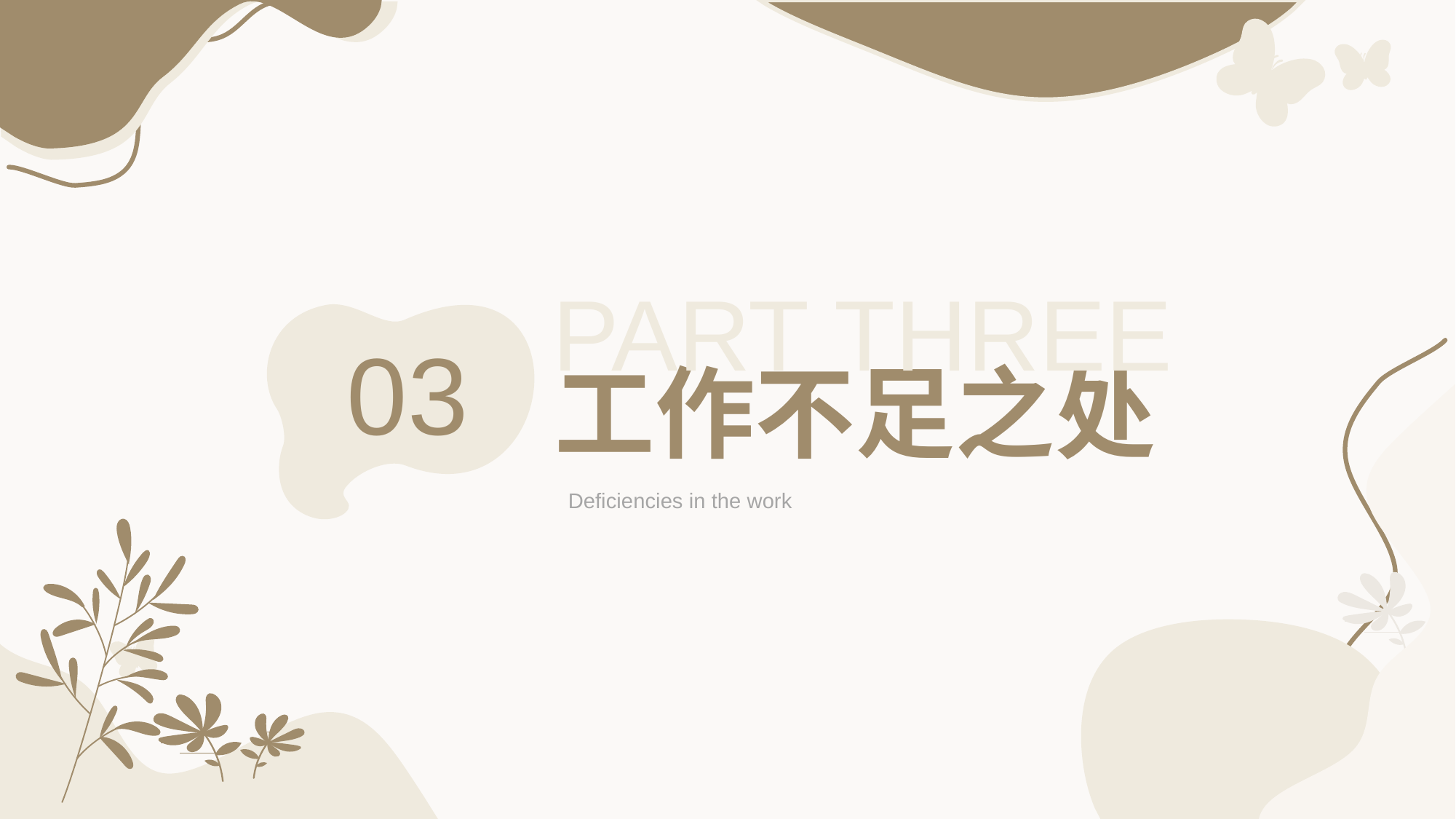

PART THREE

03
工作不足之处
Deficiencies in the work